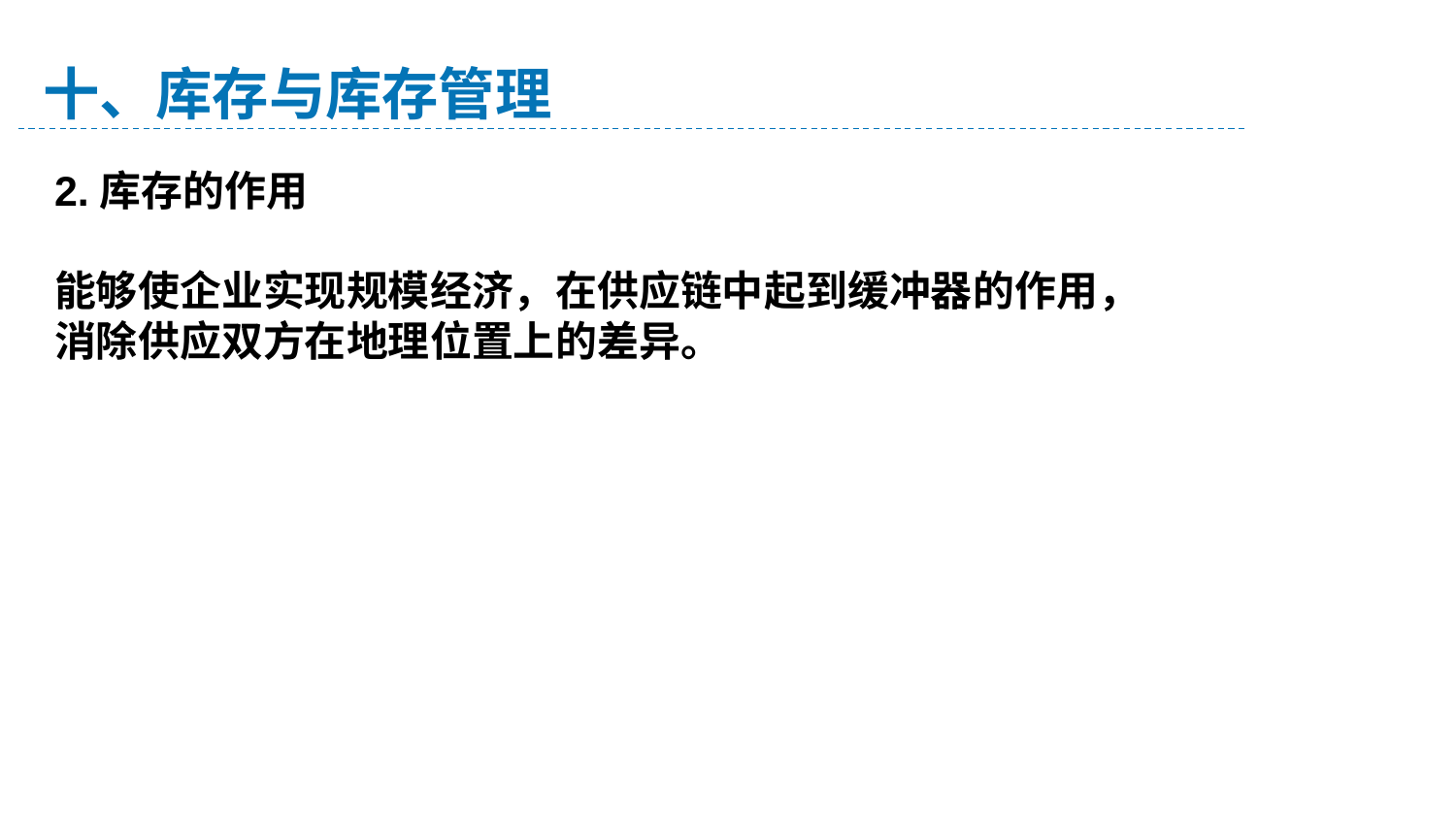

十、库存与库存管理
2.库存的作用

能够使企业实现规模经济，在供应链中起到缓冲器的作用，消除供应双方在地理位置上的差异。